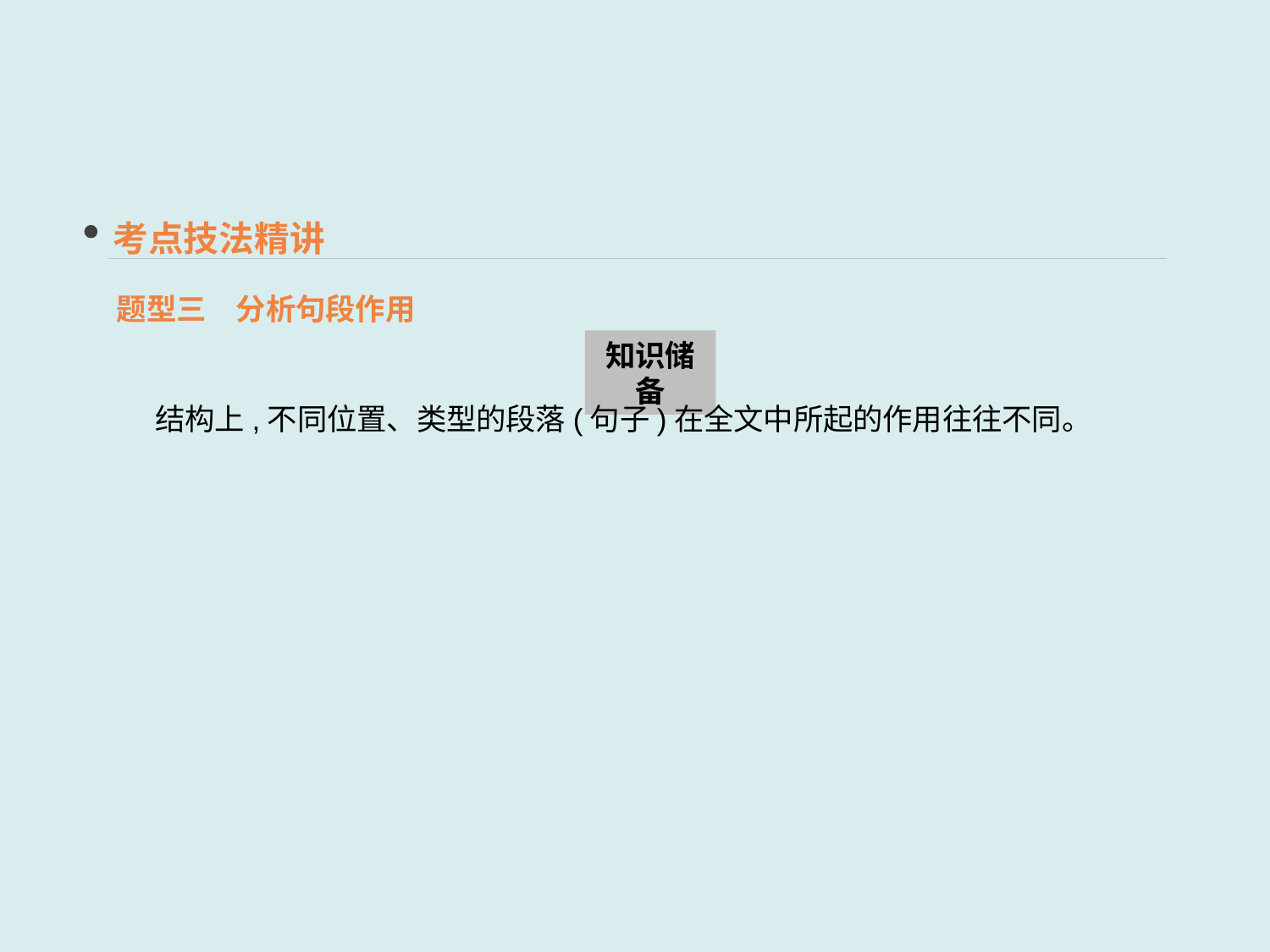

考点技法精讲

题型三　分析句段作用
知识储备
       结构上,不同位置、类型的段落(句子)在全文中所起的作用往往不同。